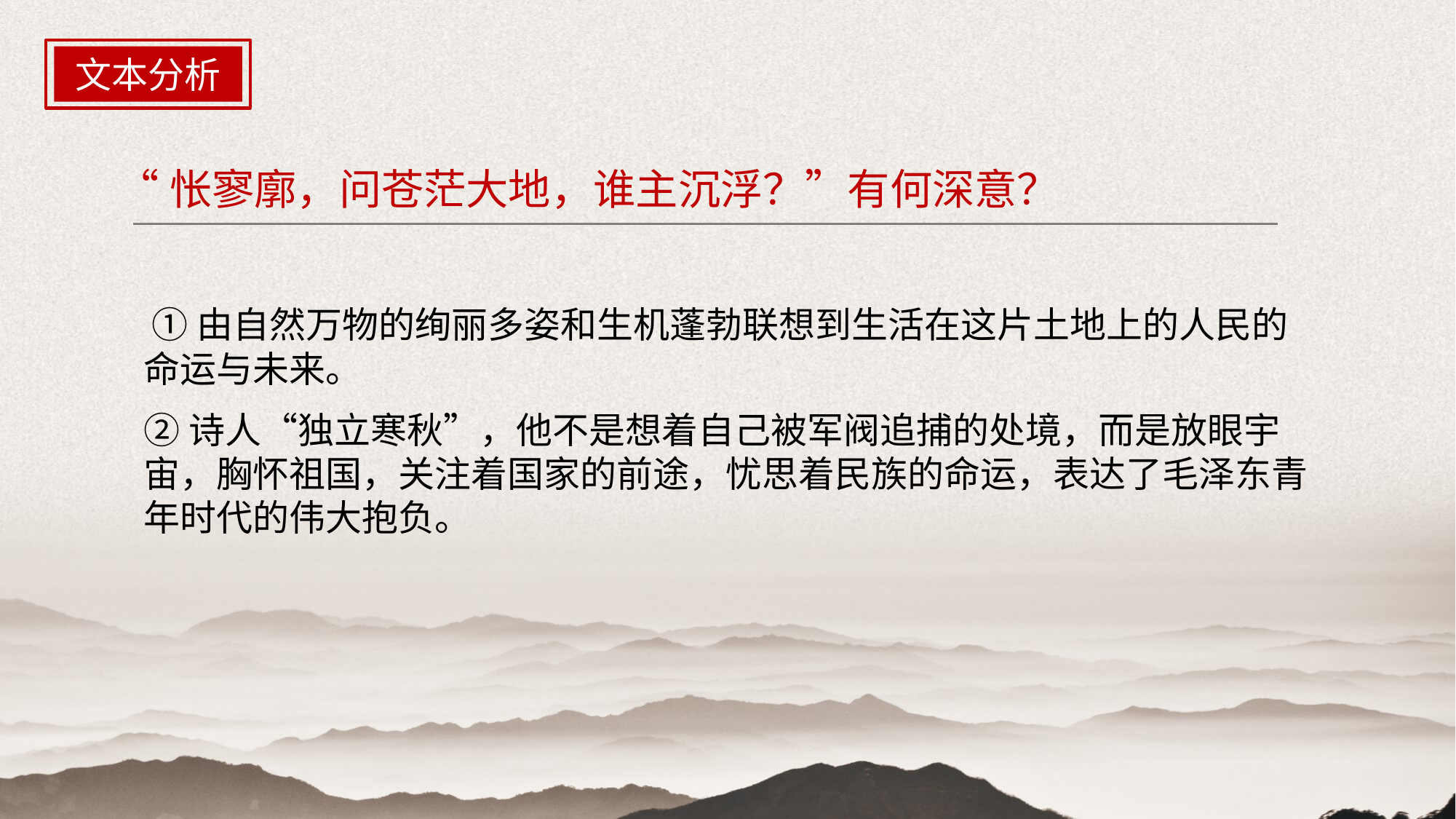

文本分析
“怅寥廓，问苍茫大地，谁主沉浮？”有何深意？
 ①由自然万物的绚丽多姿和生机蓬勃联想到生活在这片土地上的人民的命运与未来。
②诗人“独立寒秋”，他不是想着自己被军阀追捕的处境，而是放眼宇宙，胸怀祖国，关注着国家的前途，忧思着民族的命运，表达了毛泽东青年时代的伟大抱负。